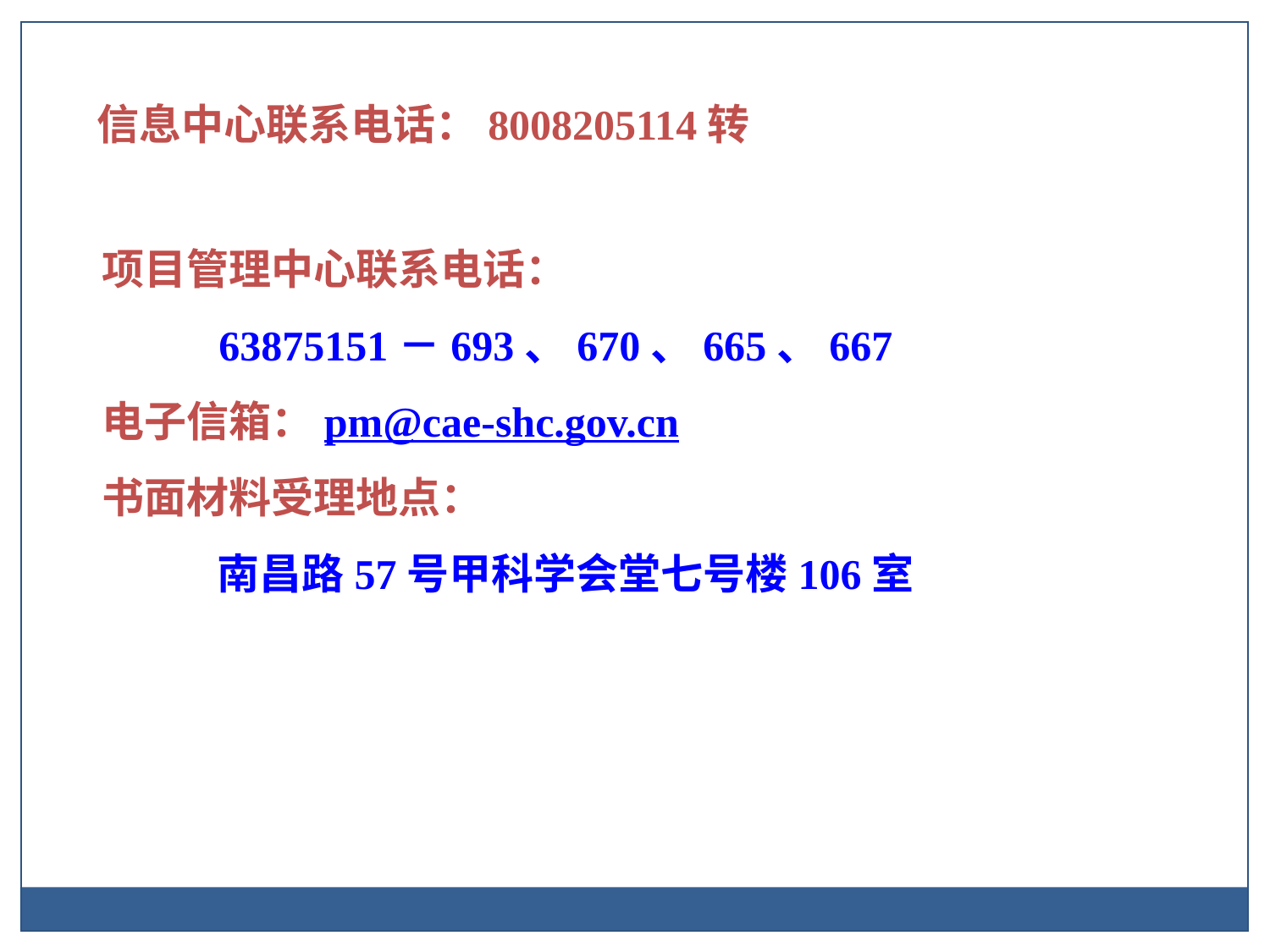

信息中心联系电话：8008205114转
项目管理中心联系电话：
           63875151－693、670、665、667
电子信箱：pm@cae-shc.gov.cn
书面材料受理地点：
           南昌路57号甲科学会堂七号楼106室